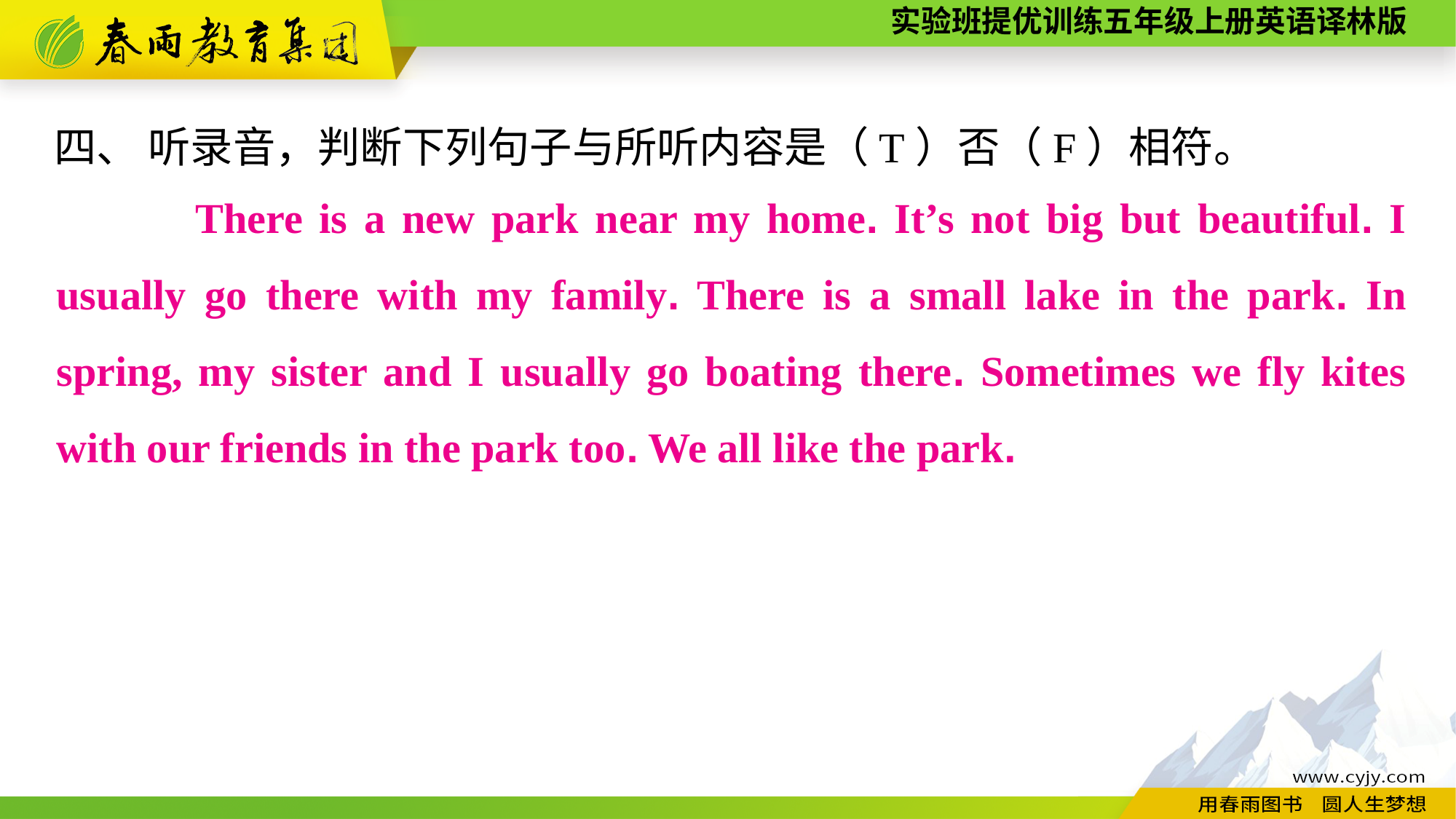

四、 听录音，判断下列句子与所听内容是（T）否（F）相符。
 　　There is a new park near my home. It’s not big but beautiful. I usually go there with my family. There is a small lake in the park. In spring, my sister and I usually go boating there. Sometimes we fly kites with our friends in the park too. We all like the park.